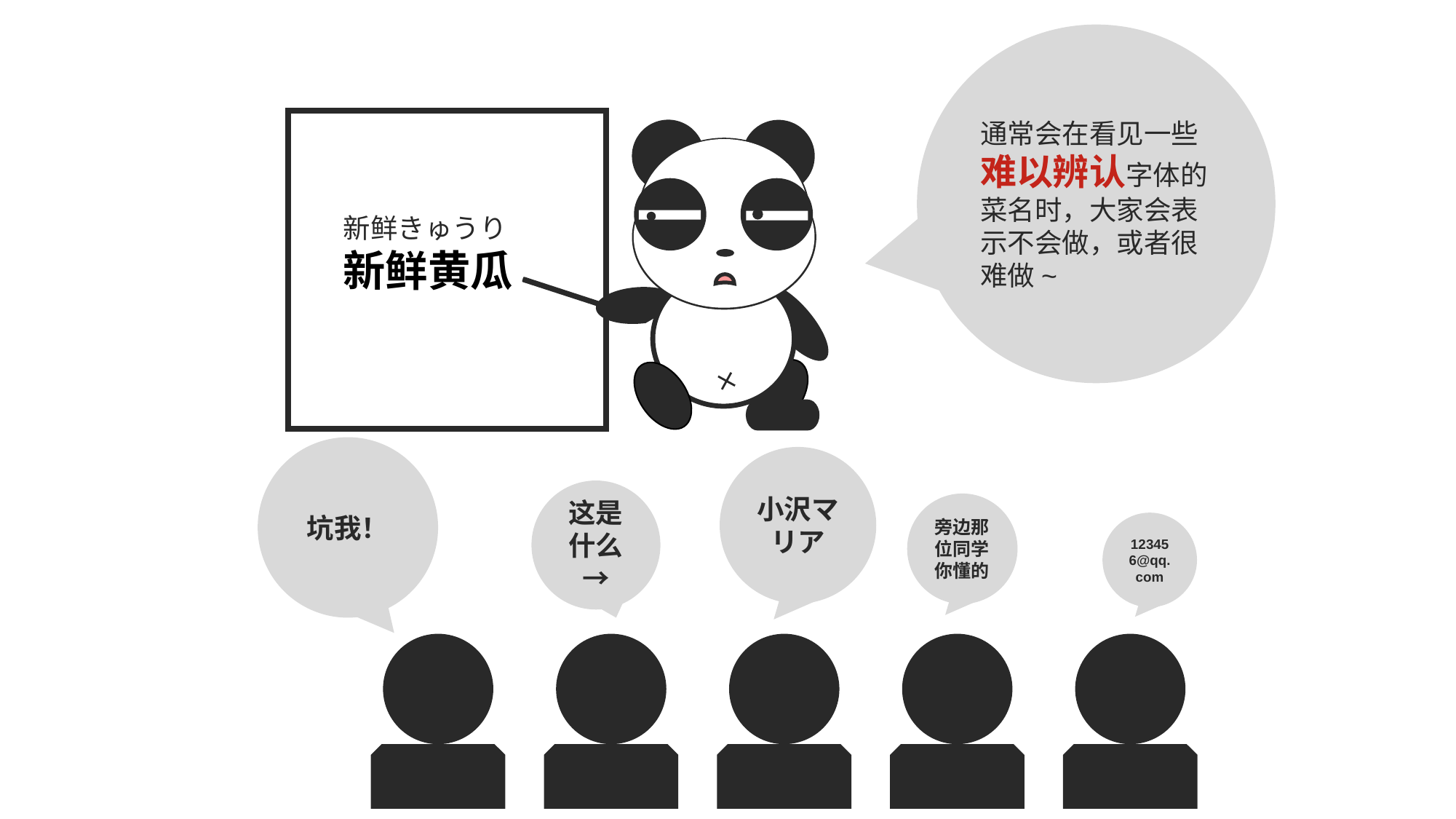

通常会在看见一些
难以辨认字体的菜名时，大家会表示不会做，或者很难做~

新鲜きゅうり
新鲜黄瓜

坑我！

小沢マリア

这是什么→

旁边那位同学你懂的

123456@qq.com